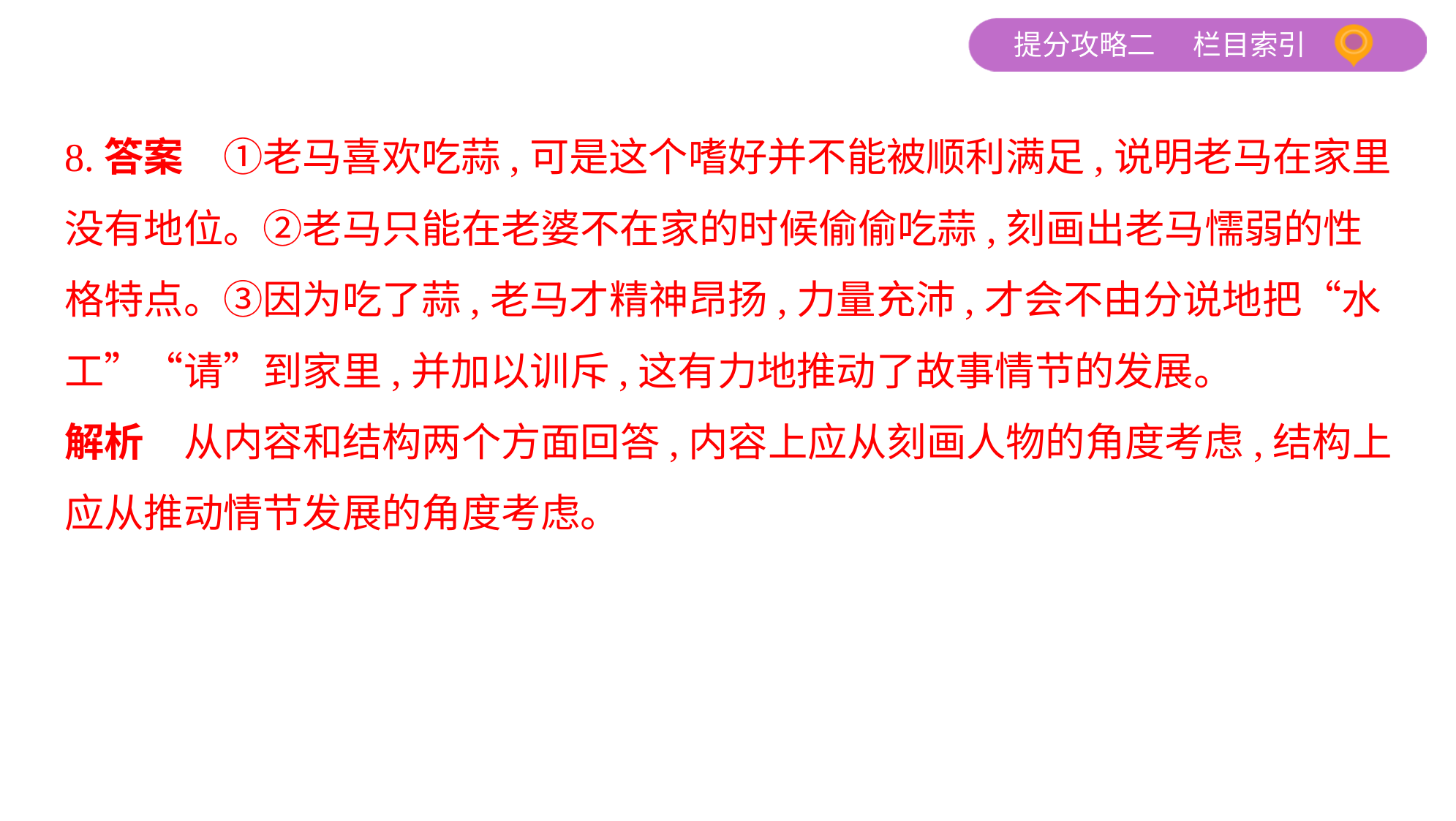

8.答案　①老马喜欢吃蒜,可是这个嗜好并不能被顺利满足,说明老马在家里
没有地位。②老马只能在老婆不在家的时候偷偷吃蒜,刻画出老马懦弱的性
格特点。③因为吃了蒜,老马才精神昂扬,力量充沛,才会不由分说地把“水
工”“请”到家里,并加以训斥,这有力地推动了故事情节的发展。
解析　从内容和结构两个方面回答,内容上应从刻画人物的角度考虑,结构上
应从推动情节发展的角度考虑。